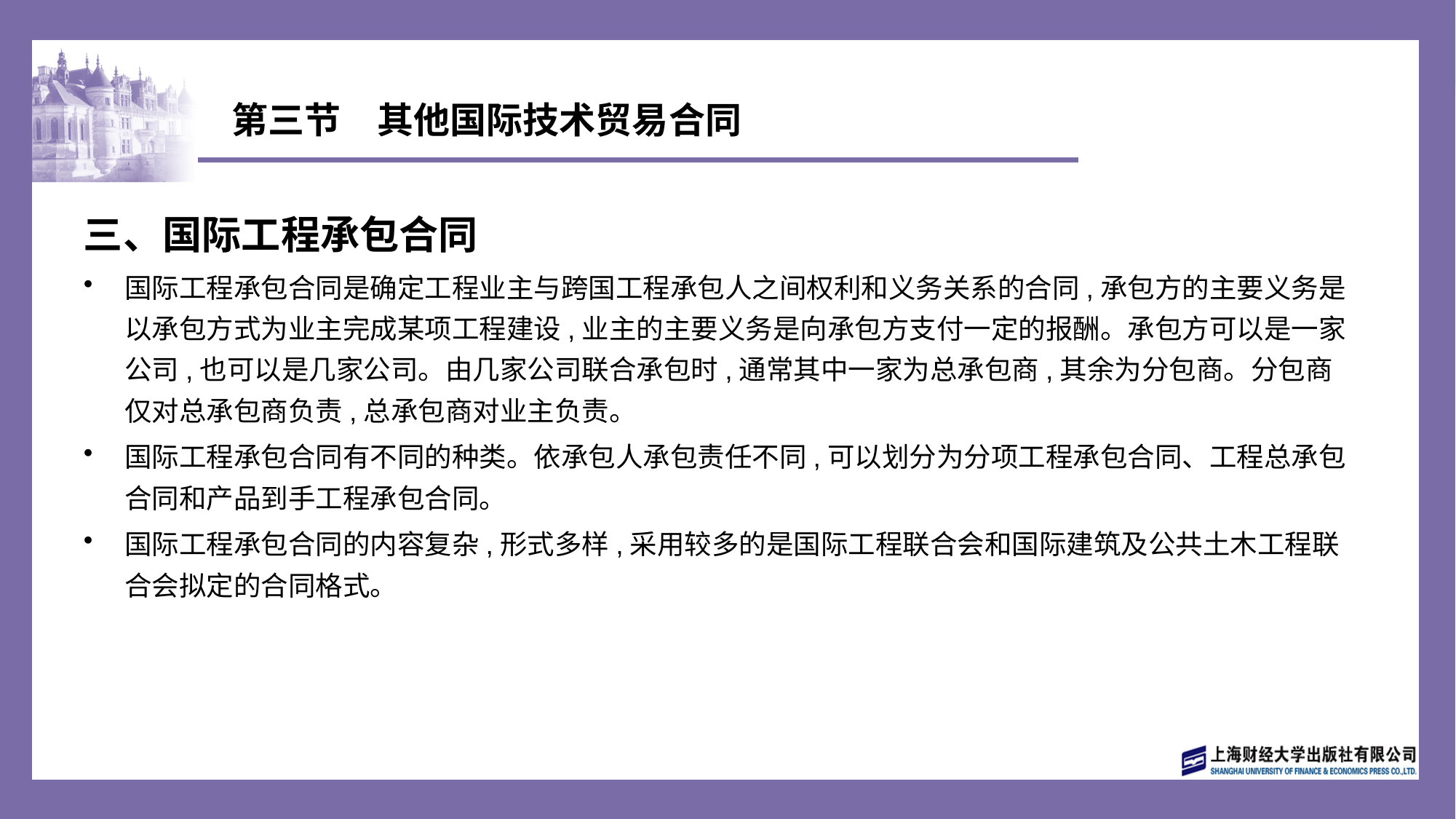

# 第三节　其他国际技术贸易合同
三、国际工程承包合同
国际工程承包合同是确定工程业主与跨国工程承包人之间权利和义务关系的合同,承包方的主要义务是以承包方式为业主完成某项工程建设,业主的主要义务是向承包方支付一定的报酬。承包方可以是一家公司,也可以是几家公司。由几家公司联合承包时,通常其中一家为总承包商,其余为分包商。分包商仅对总承包商负责,总承包商对业主负责。
国际工程承包合同有不同的种类。依承包人承包责任不同,可以划分为分项工程承包合同、工程总承包合同和产品到手工程承包合同。
国际工程承包合同的内容复杂,形式多样,采用较多的是国际工程联合会和国际建筑及公共土木工程联合会拟定的合同格式。